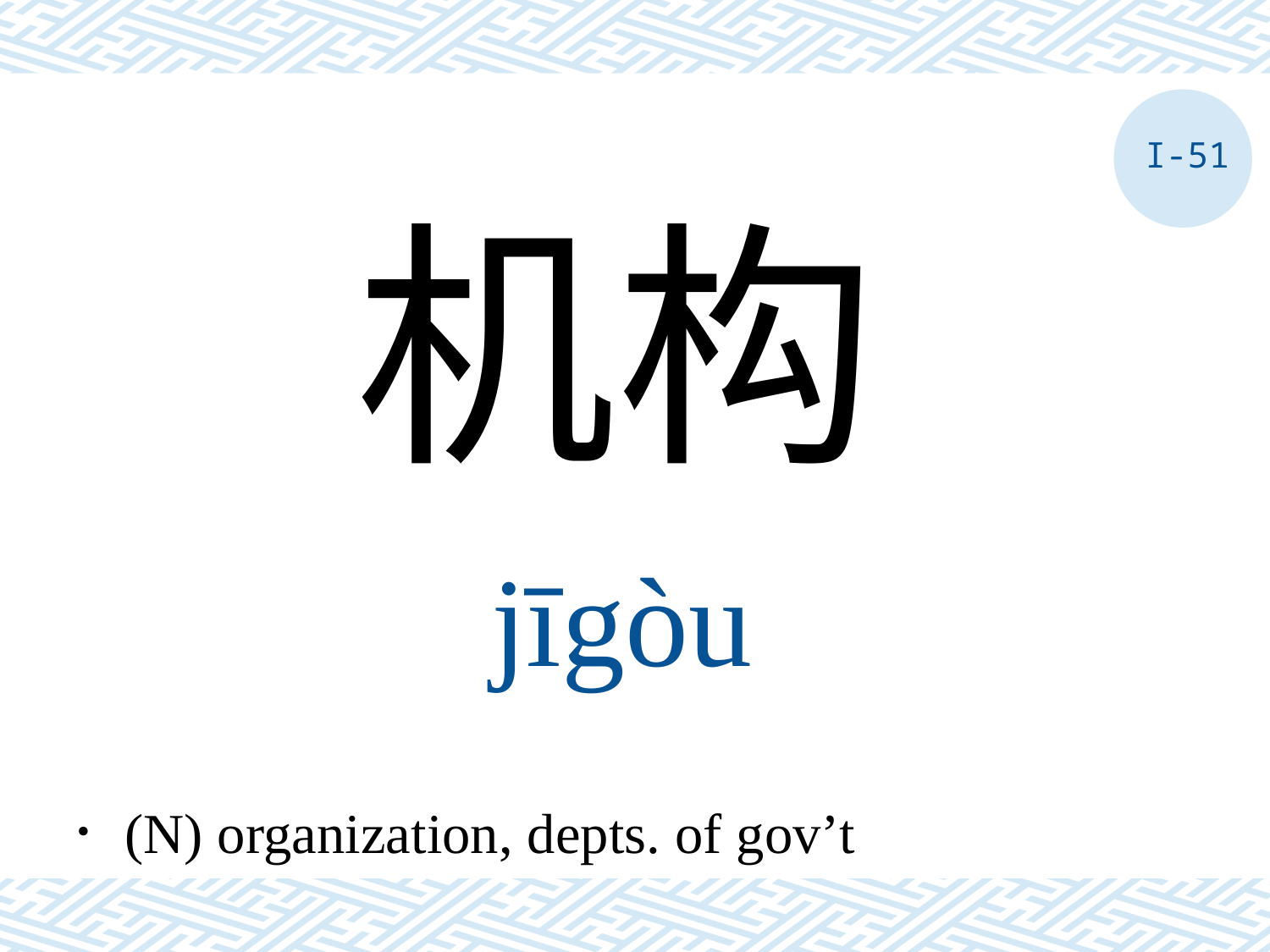

I-51

机构
jīgòu
．(N) organization, depts. of gov’t